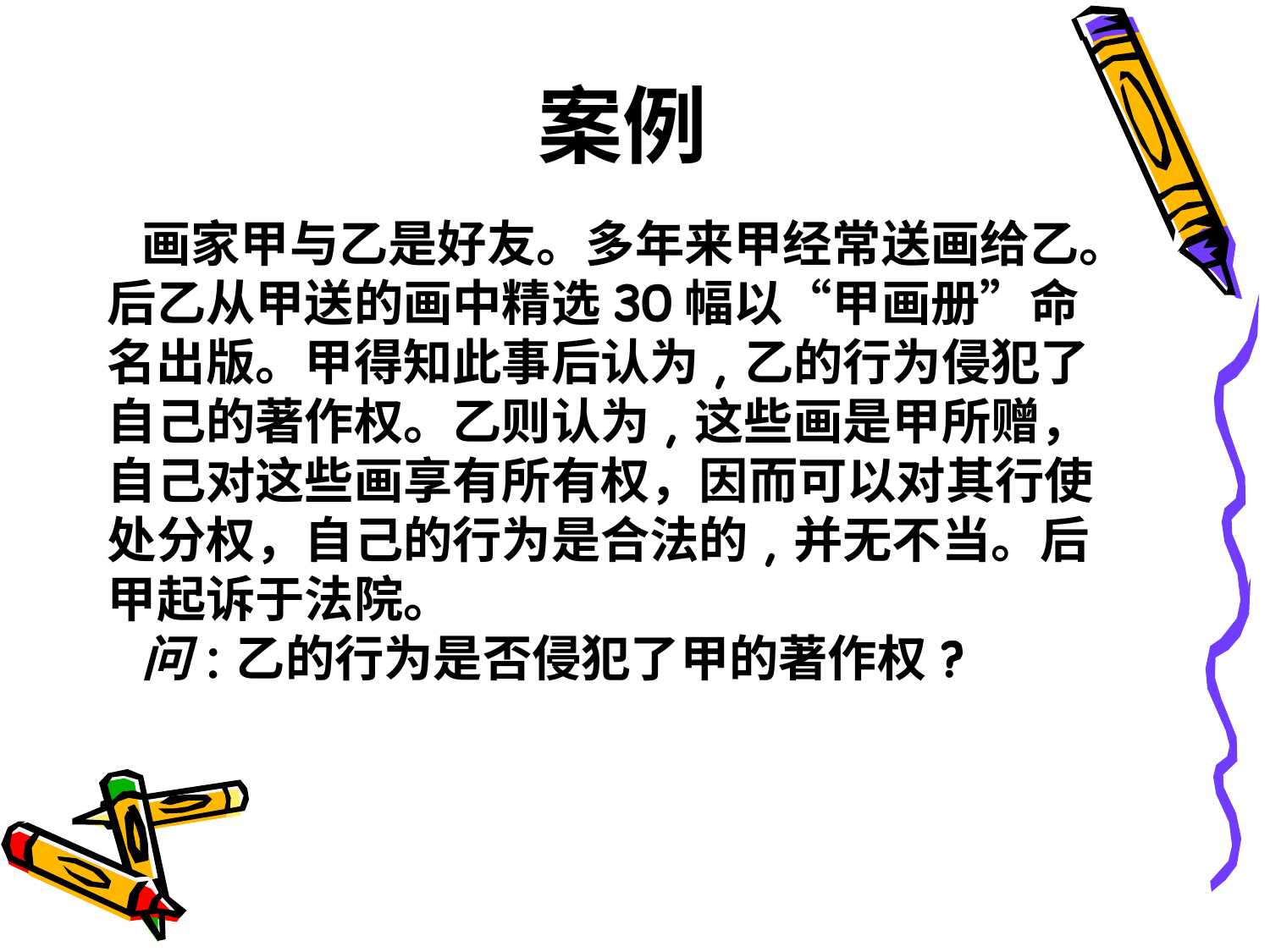

案例
  画家甲与乙是好友。多年来甲经常送画给乙。后乙从甲送的画中精选30幅以“甲画册”命名出版。甲得知此事后认为,乙的行为侵犯了自己的著作权。乙则认为,这些画是甲所赠，自己对这些画享有所有权，因而可以对其行使处分权，自己的行为是合法的,并无不当。后甲起诉于法院。
  问:乙的行为是否侵犯了甲的著作权?